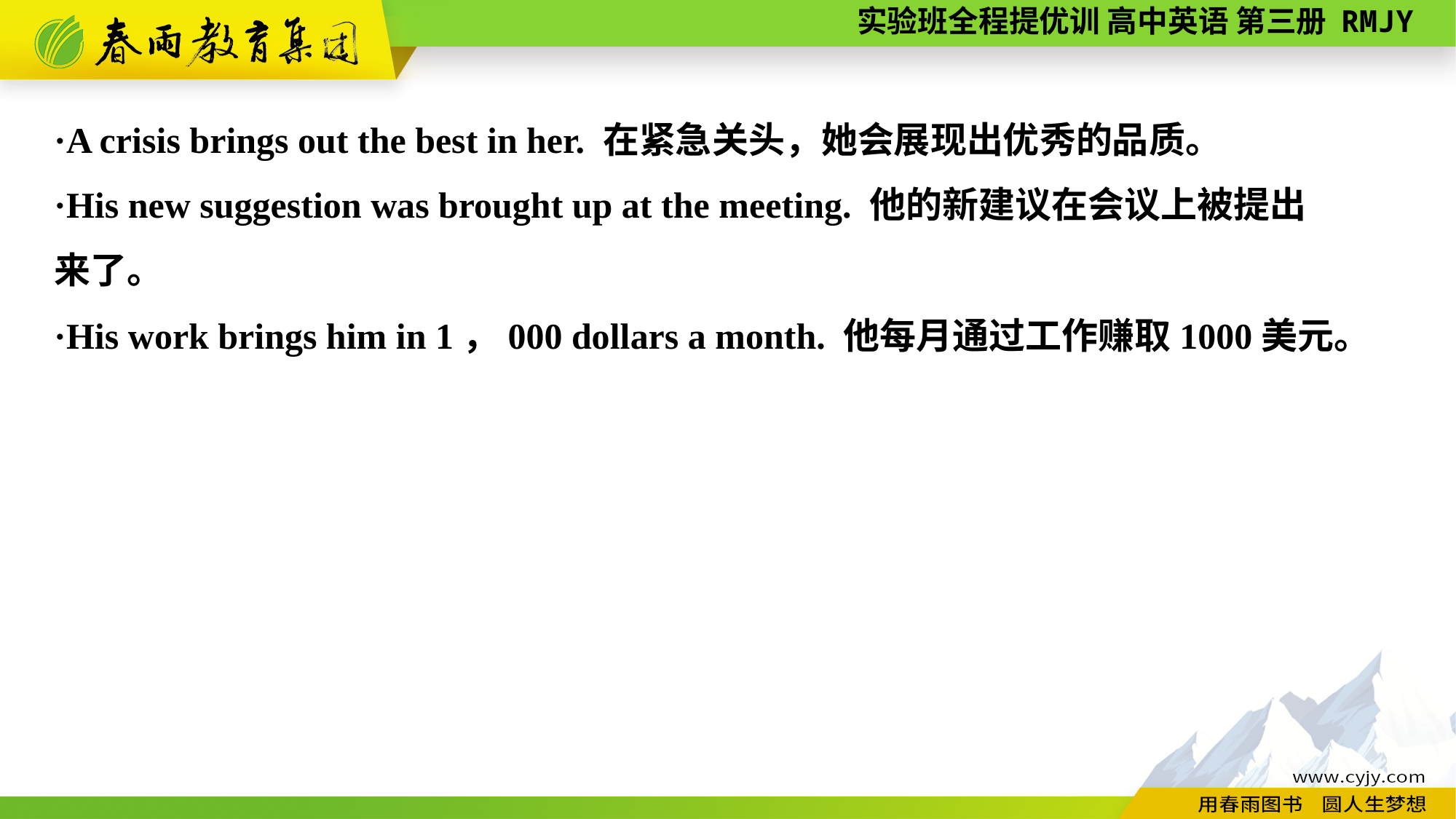

·A crisis brings out the best in her. 在紧急关头，她会展现出优秀的品质。
·His new suggestion was brought up at the meeting. 他的新建议在会议上被提出
来了。
·His work brings him in 1，000 dollars a month. 他每月通过工作赚取1000美元。